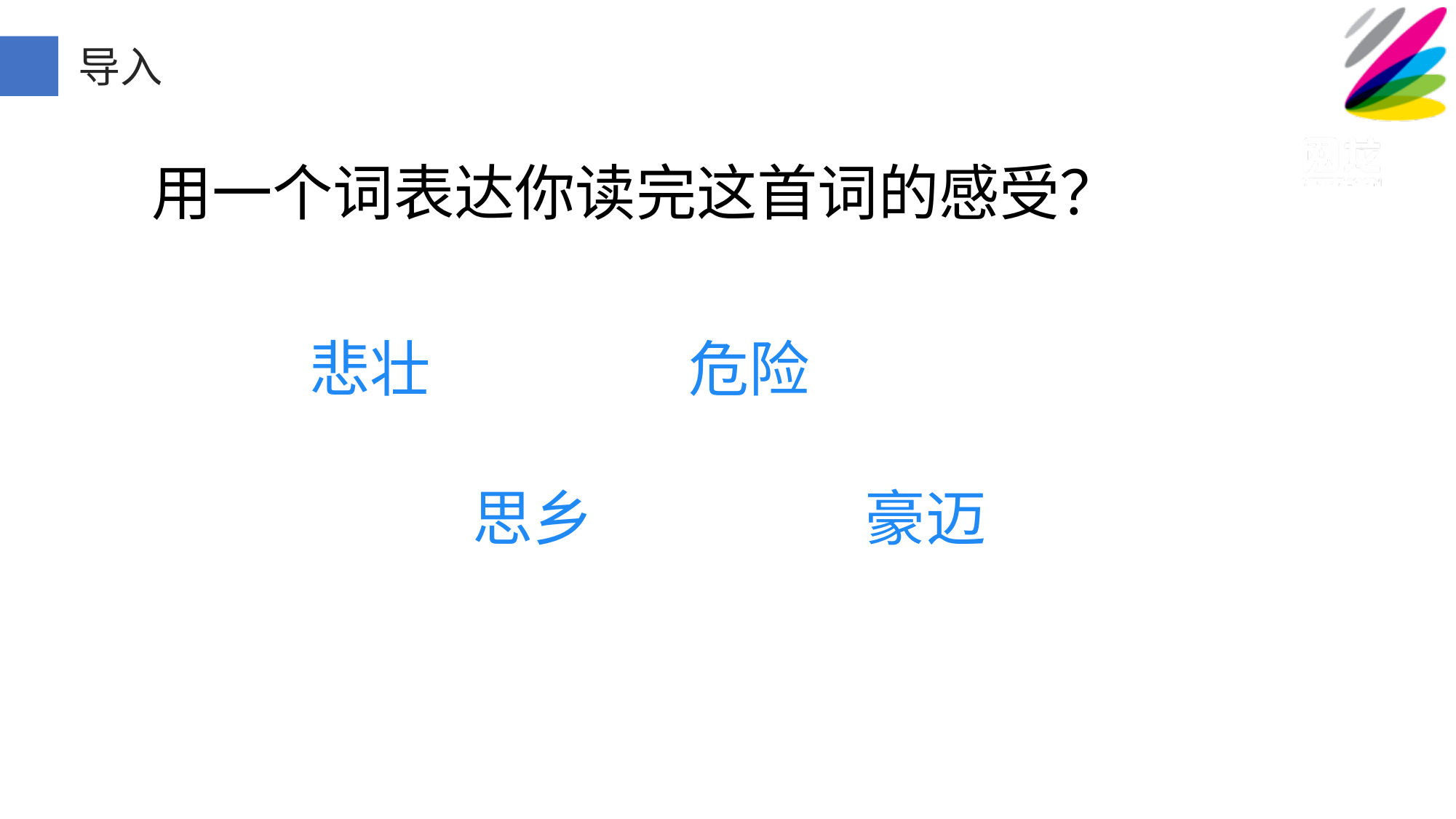

导入

用一个词表达你读完这首词的感受？
危险
悲壮
思乡
豪迈
11